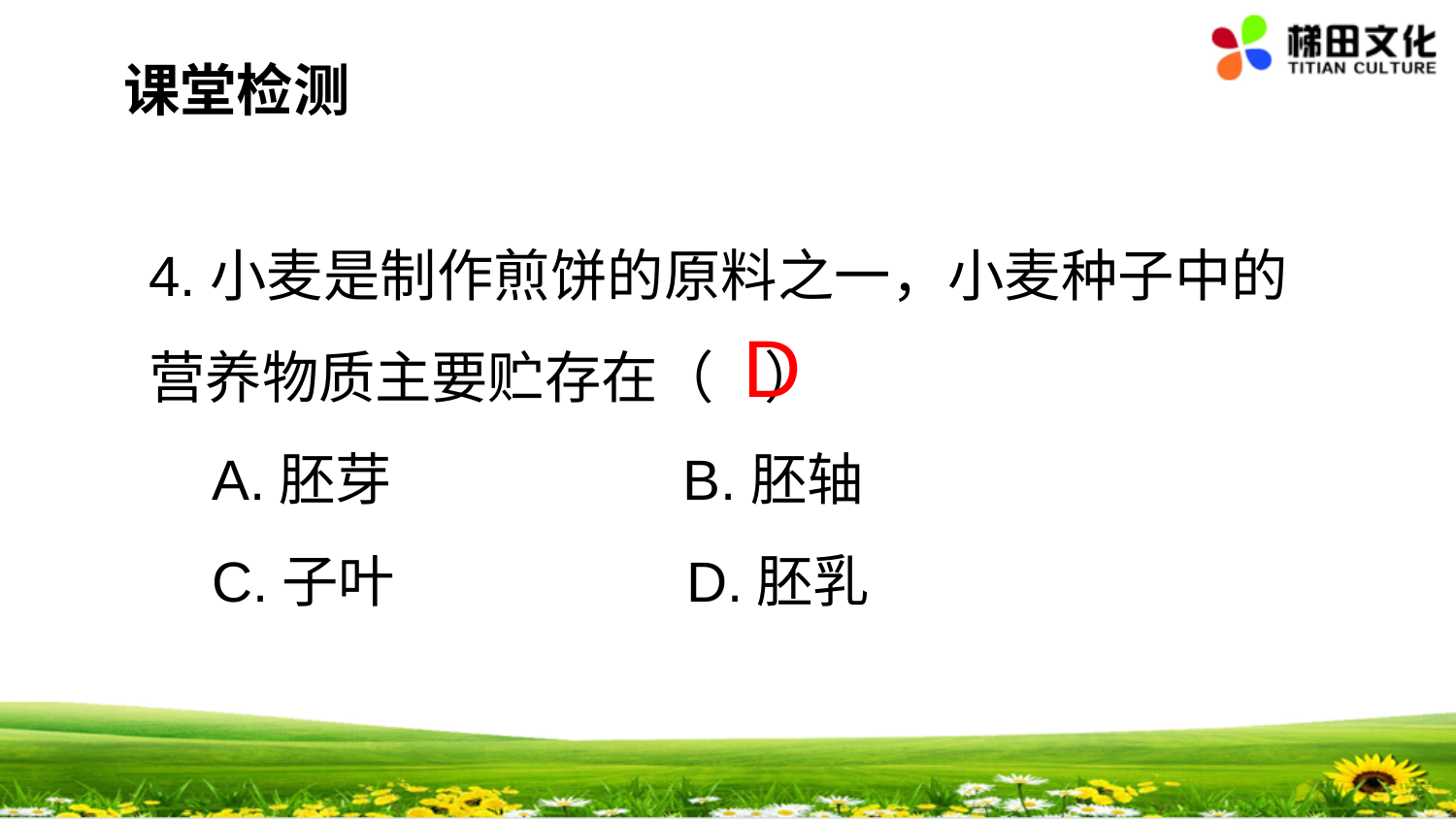

课堂检测
4.小麦是制作煎饼的原料之一，小麦种子中的营养物质主要贮存在（    ）
    A.胚芽                      B.胚轴
    C.子叶                      D.胚乳
D